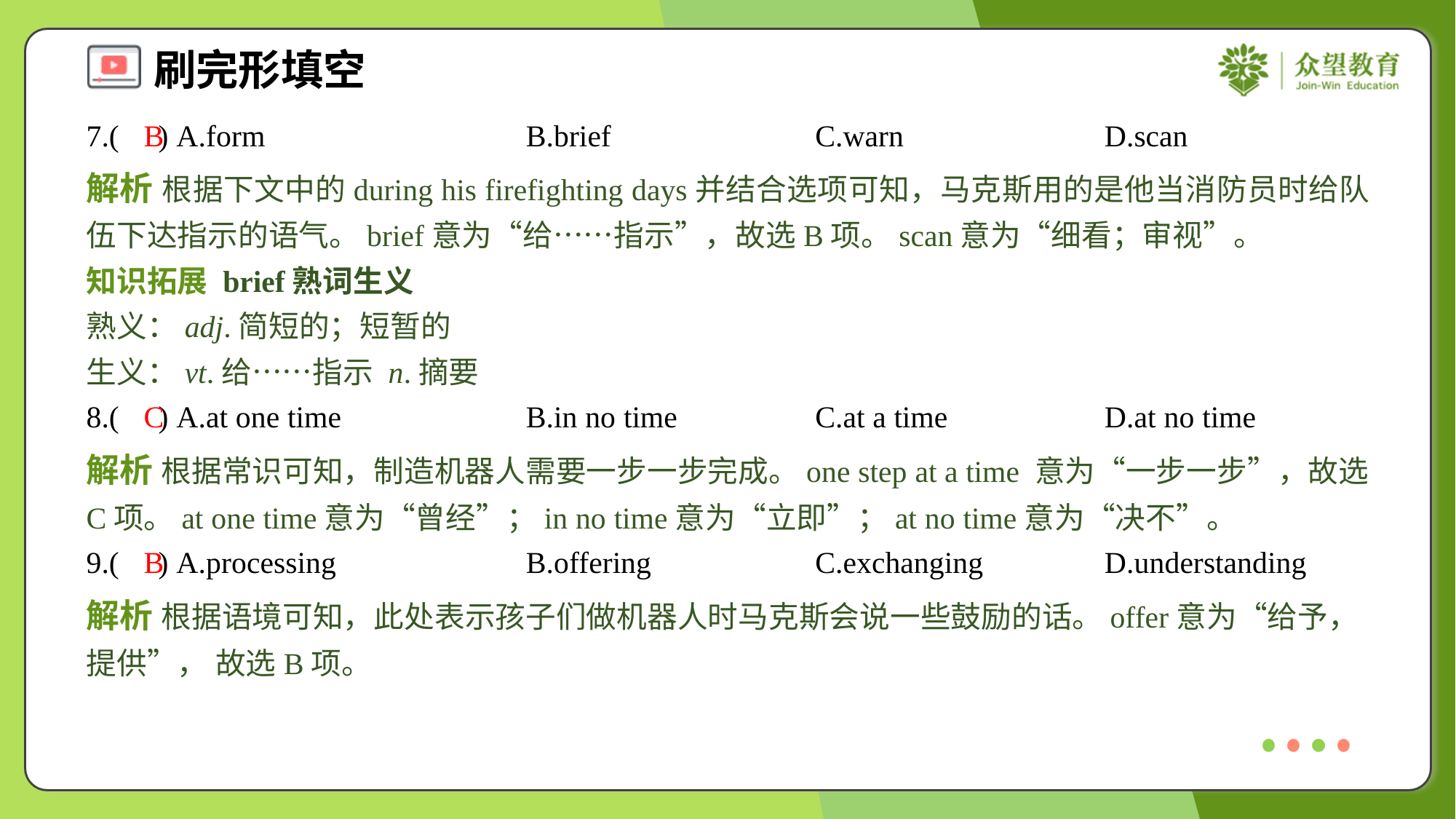

7.(     ) A.form	B.brief	C.warn	D.scan
B
解析 根据下文中的during his firefighting days并结合选项可知，马克斯用的是他当消防员时给队伍下达指示的语气。brief意为“给……指示”，故选B项。scan意为“细看；审视”。
知识拓展 brief熟词生义
熟义：adj.简短的；短暂的
生义：vt.给……指示 n.摘要
8.(     ) A.at one time	B.in no time	C.at a time	D.at no time
C
解析 根据常识可知，制造机器人需要一步一步完成。one step at a time 意为“一步一步”，故选C项。at one time意为“曾经”；in no time意为“立即”；at no time意为“决不”。
9.(     ) A.processing	B.offering	C.exchanging	D.understanding
B
解析 根据语境可知，此处表示孩子们做机器人时马克斯会说一些鼓励的话。offer意为“给予，提供”， 故选B项。